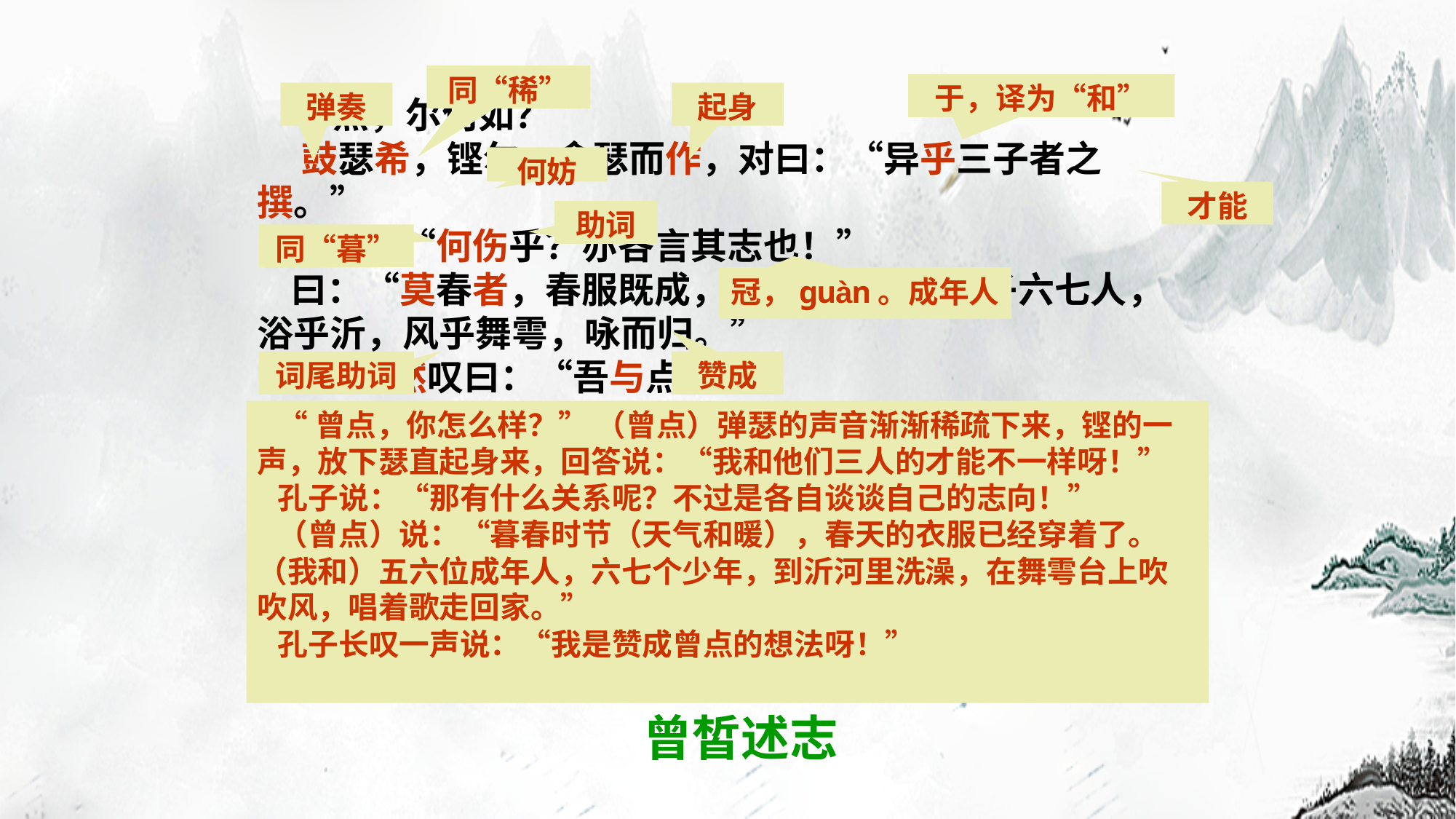

同“稀”
于，译为“和”
弹奏
起身
     “点，尔何如？”
 　鼓瑟希，铿尔，舍瑟而作，对曰：“异乎三子者之撰。”
   子曰：“何伤乎？亦各言其志也！”
   曰：“莫春者，春服既成，冠者五六人，童子六七人，浴乎沂，风乎舞雩，咏而归。”
   夫子喟然叹曰：“吾与点也！”
何妨
才能
助词
同“暮”
冠，guàn。成年人
词尾助词
赞成
   “曾点，你怎么样？” （曾点）弹瑟的声音渐渐稀疏下来，铿的一声，放下瑟直起身来，回答说：“我和他们三人的才能不一样呀！”
   孔子说：“那有什么关系呢？不过是各自谈谈自己的志向！”   　　
   （曾点）说：“暮春时节（天气和暖），春天的衣服已经穿着了。（我和）五六位成年人，六七个少年，到沂河里洗澡，在舞雩台上吹吹风，唱着歌走回家。”
   孔子长叹一声说：“我是赞成曾点的想法呀！”
曾皙述志